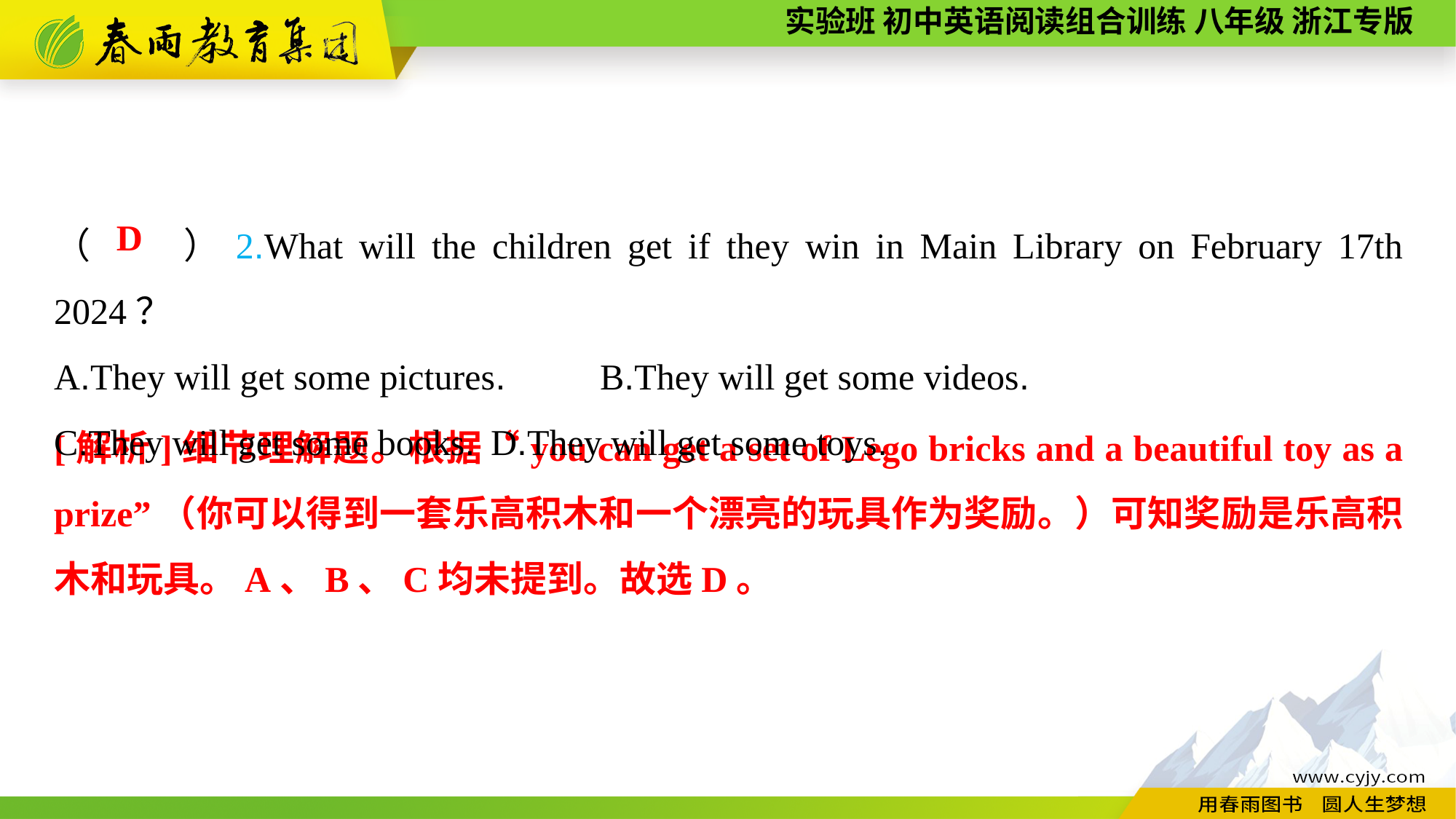

（　　）2.What will the children get if they win in Main Library on February 17th 2024？
A.They will get some pictures.	B.They will get some videos.
C.They will get some books.	D.They will get some toys.
D
[解析]细节理解题。根据“you can get a set of Lego bricks and a beautiful toy as a prize”（你可以得到一套乐高积木和一个漂亮的玩具作为奖励。）可知奖励是乐高积木和玩具。A、B、C均未提到。故选D。